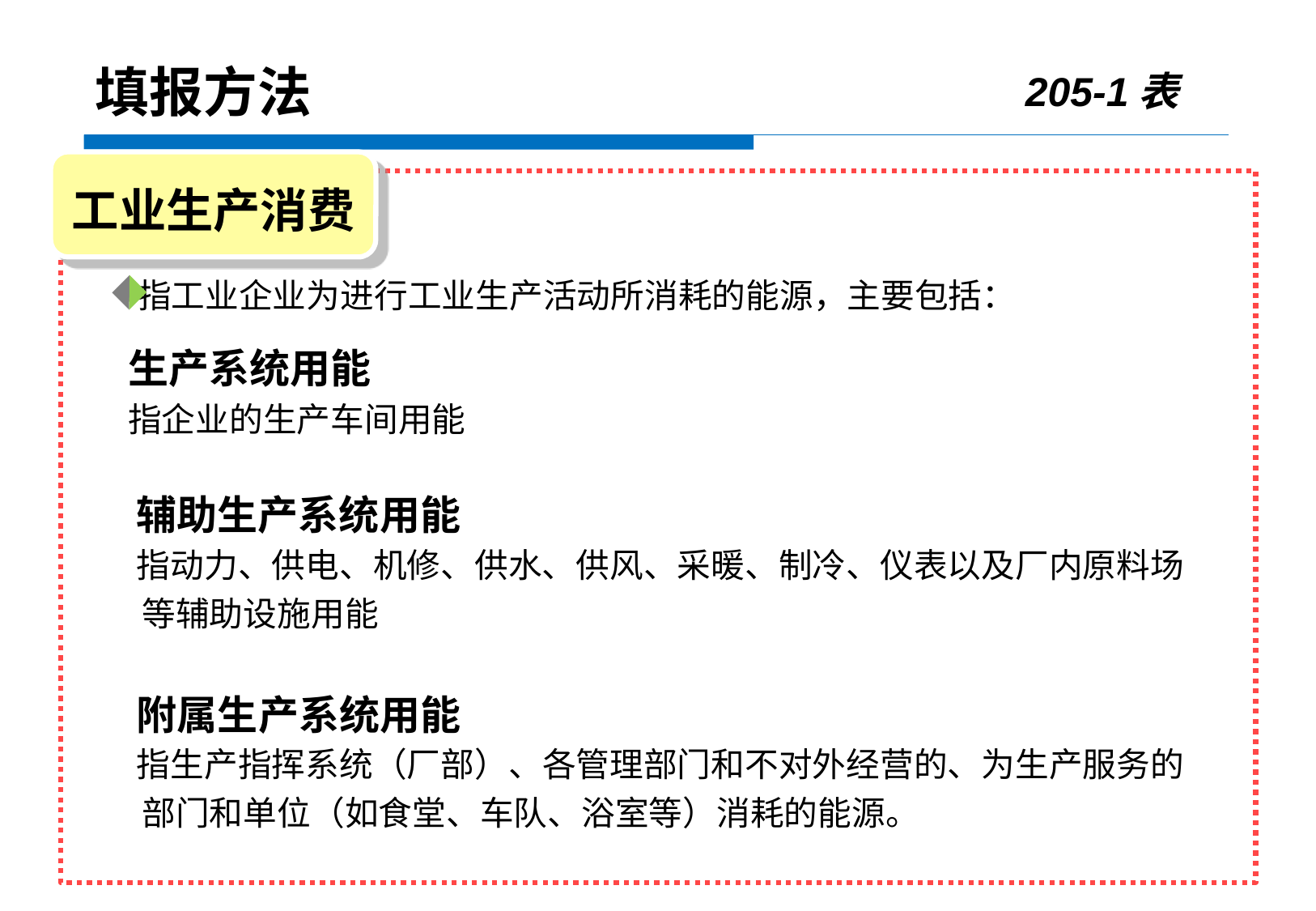

205-1表
填报方法

工业生产消费

   指工业企业为进行工业生产活动所消耗的能源，主要包括：

   生产系统用能
   指企业的生产车间用能

     辅助生产系统用能
     指动力、供电、机修、供水、供风、采暖、制冷、仪表以及厂内原料场等辅助设施用能
     附属生产系统用能
     指生产指挥系统（厂部）、各管理部门和不对外经营的、为生产服务的部门和单位（如食堂、车队、浴室等）消耗的能源。